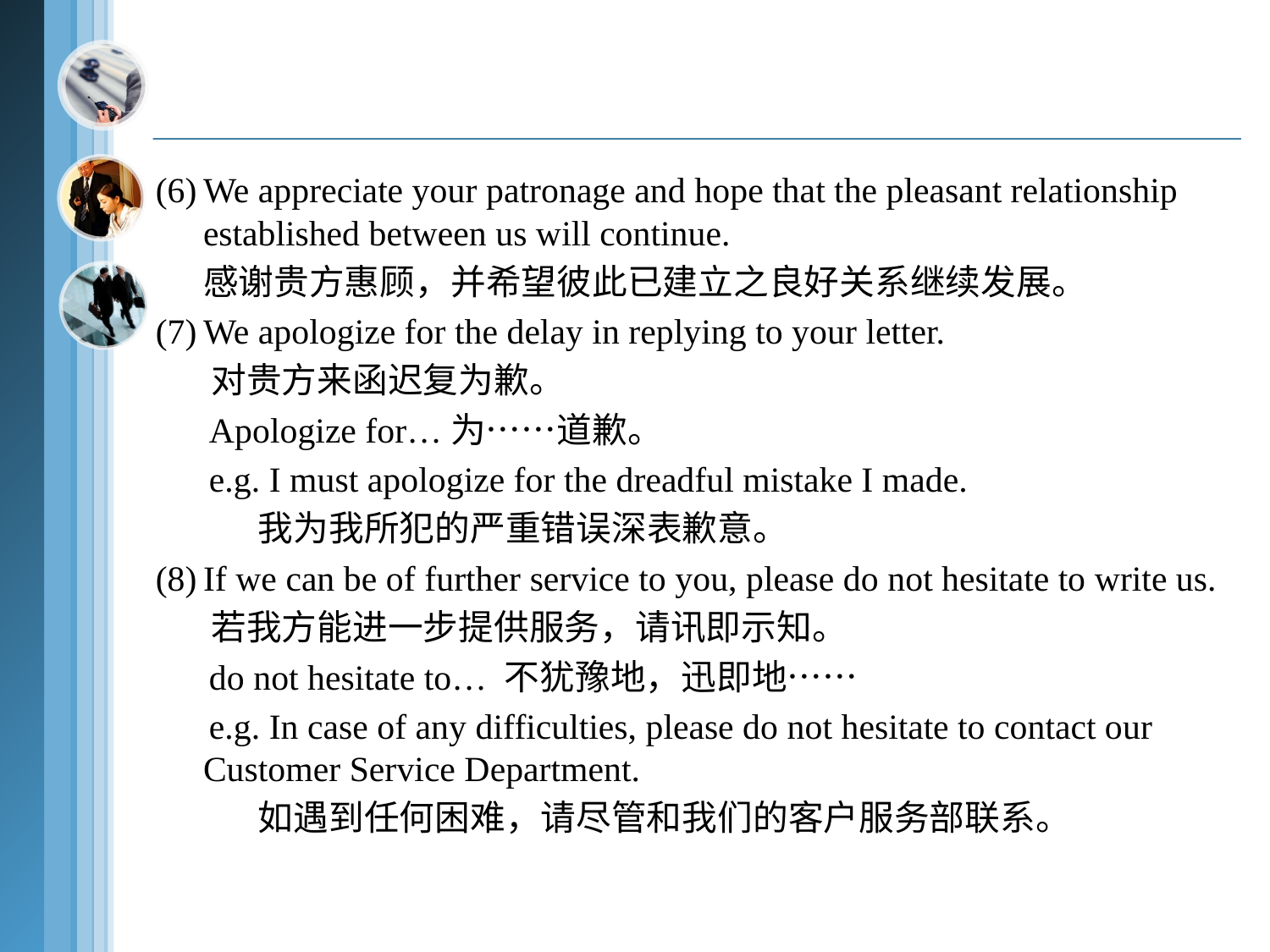

(6)	We appreciate your patronage and hope that the pleasant relationship established between us will continue.
     感谢贵方惠顾，并希望彼此已建立之良好关系继续发展。
(7)	We apologize for the delay in replying to your letter.
      对贵方来函迟复为歉。
      Apologize for…为……道歉。
      e.g. I must apologize for the dreadful mistake I made.
            我为我所犯的严重错误深表歉意。
(8)	If we can be of further service to you, please do not hesitate to write us.
      若我方能进一步提供服务，请讯即示知。
      do not hesitate to… 不犹豫地，迅即地……
      e.g. In case of any difficulties, please do not hesitate to contact our   Customer Service Department.
            如遇到任何困难，请尽管和我们的客户服务部联系。